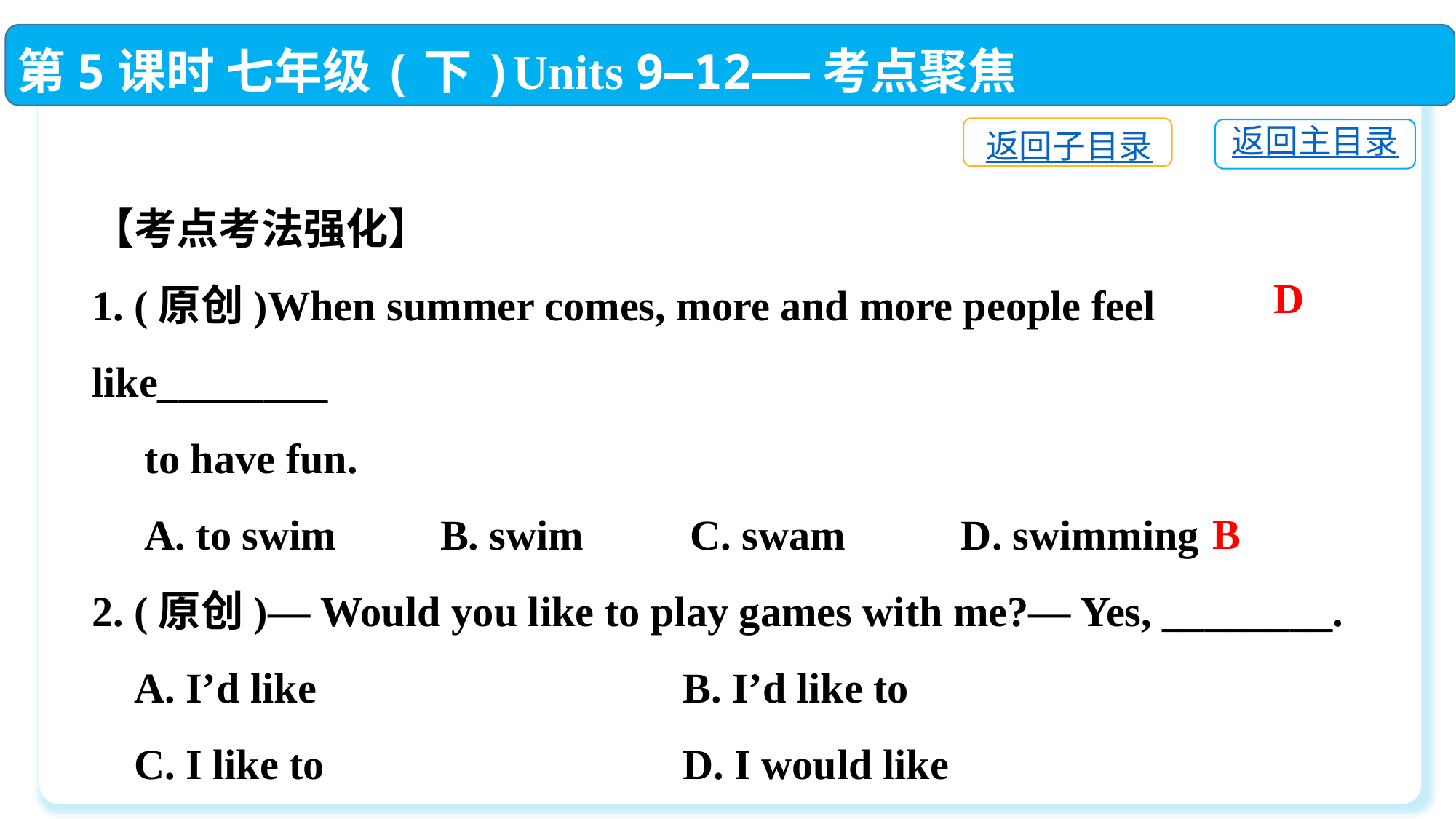

第5课时 七年级(下)Units 9—12——考点聚焦

返回子目录
返回主目录
【考点考法强化】
1. (原创)When summer comes, more and more people feel like________
     to have fun.
     A. to swim	  B. swim	     C. swam	          D. swimming
2. (原创)— Would you like to play games with me?— Yes, ________.
    A. I’d like	                         B. I’d like to
    C. I like to	                         D. I would like

D
B